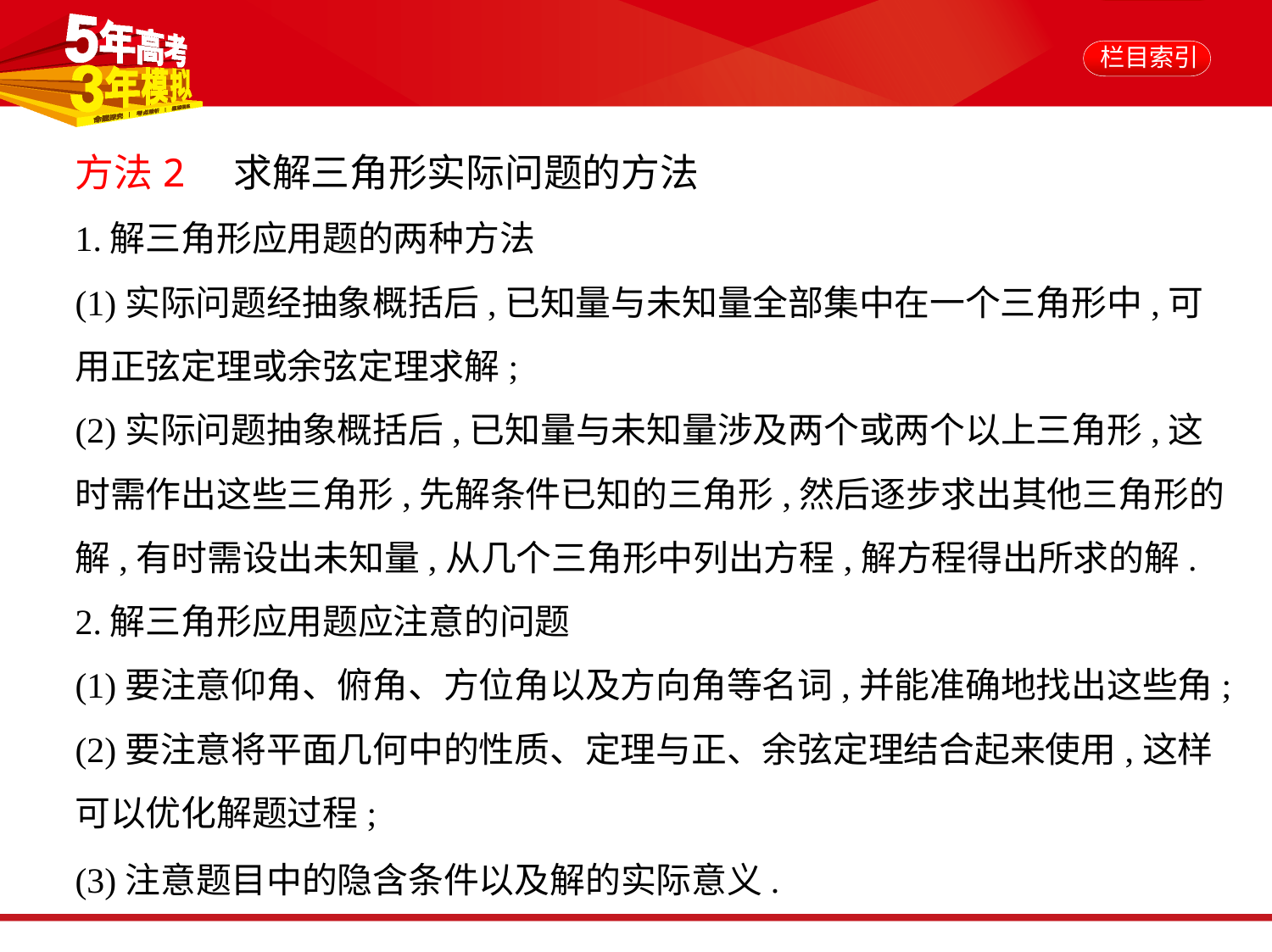

方法2　求解三角形实际问题的方法
1.解三角形应用题的两种方法
(1)实际问题经抽象概括后,已知量与未知量全部集中在一个三角形中,可
用正弦定理或余弦定理求解;
(2)实际问题抽象概括后,已知量与未知量涉及两个或两个以上三角形,这
时需作出这些三角形,先解条件已知的三角形,然后逐步求出其他三角形的
解,有时需设出未知量,从几个三角形中列出方程,解方程得出所求的解.
2.解三角形应用题应注意的问题
(1)要注意仰角、俯角、方位角以及方向角等名词,并能准确地找出这些角;
(2)要注意将平面几何中的性质、定理与正、余弦定理结合起来使用,这样
可以优化解题过程;
(3)注意题目中的隐含条件以及解的实际意义.